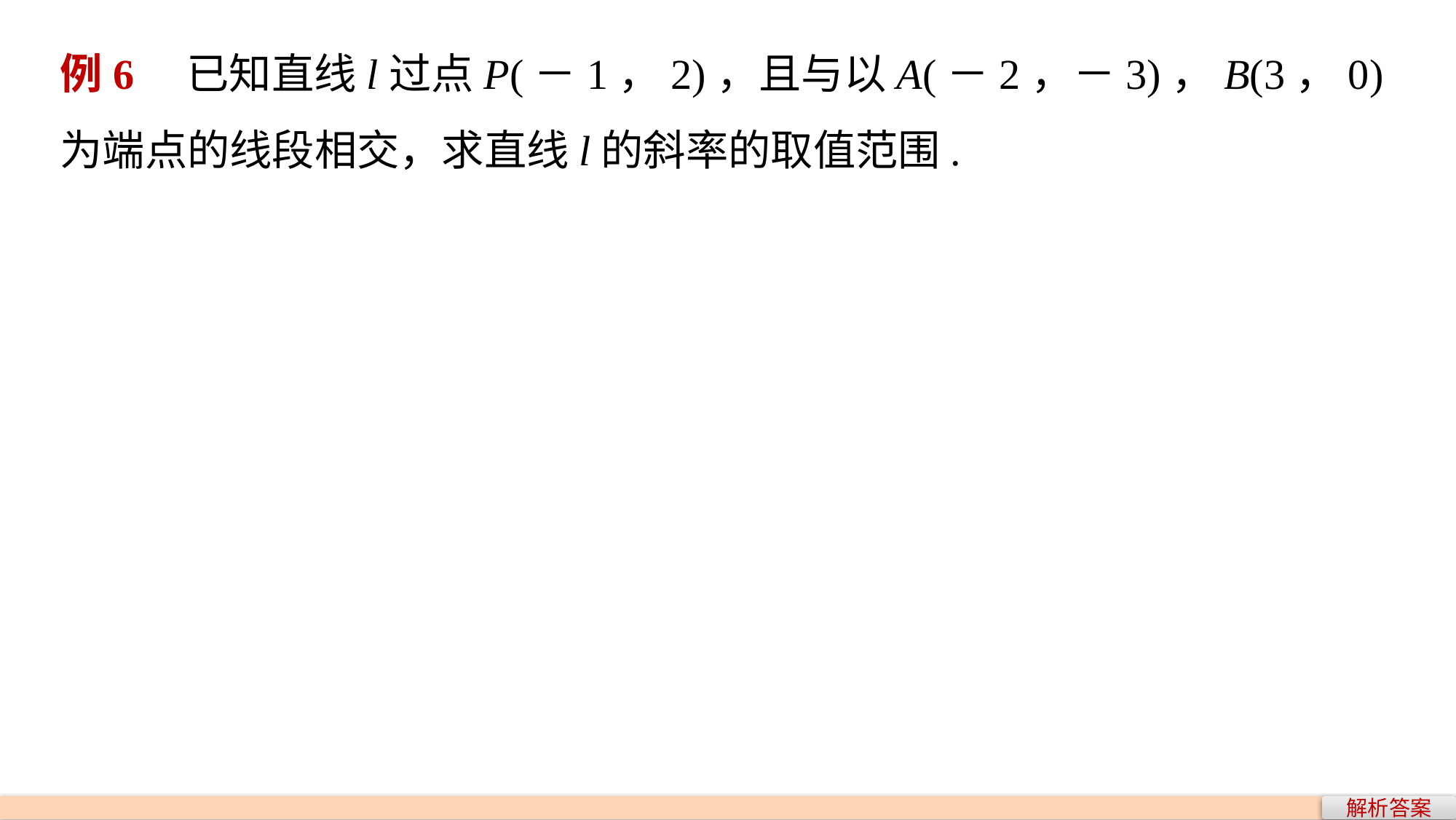

例6　已知直线l过点P(－1，2)，且与以A(－2，－3)，B(3，0)为端点的线段相交，求直线l的斜率的取值范围.
解析答案